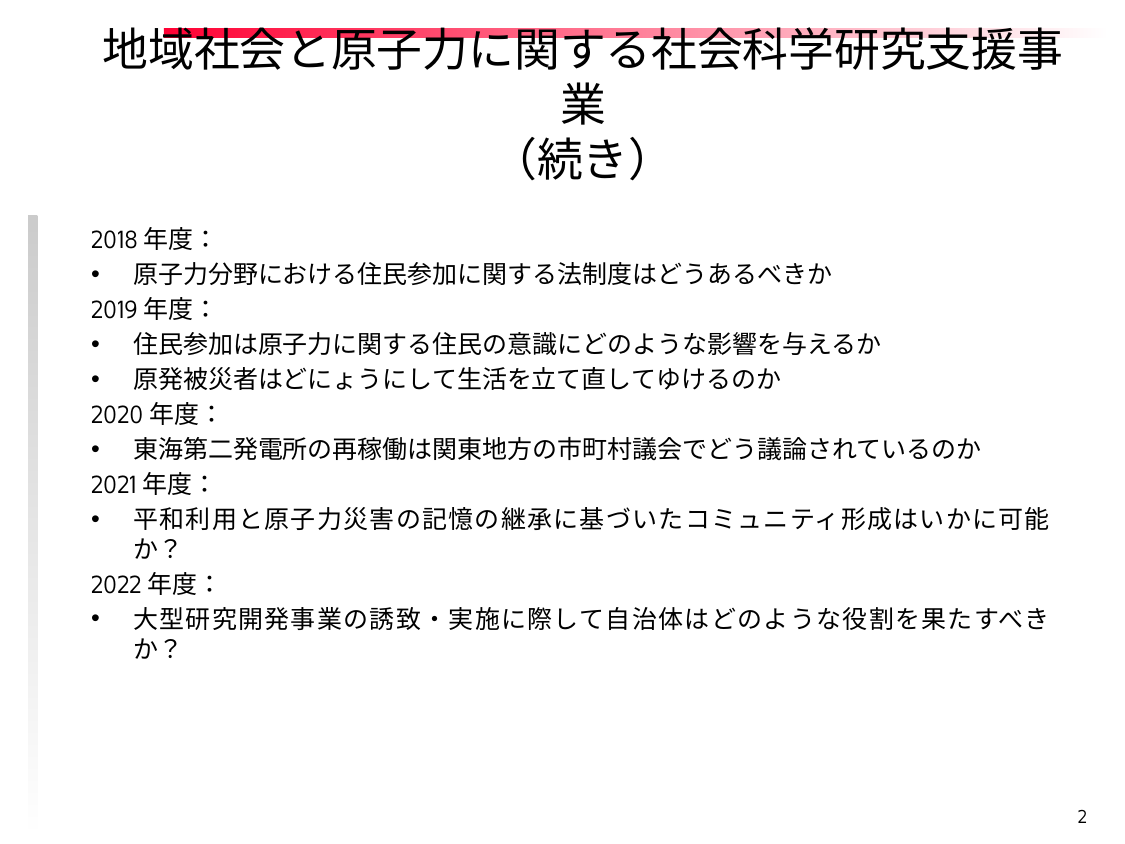

# 地域社会と原子力に関する社会科学研究支援事業 （続き）

2018年度：
原子力分野における住民参加に関する法制度はどうあるべきか
2019年度：
住民参加は原子力に関する住民の意識にどのような影響を与えるか
原発被災者はどにょうにして生活を立て直してゆけるのか
2020年度：
東海第二発電所の再稼働は関東地方の市町村議会でどう議論されているのか
2021年度：
平和利用と原子力災害の記憶の継承に基づいたコミュニティ形成はいかに可能か？
2022年度：
大型研究開発事業の誘致・実施に際して自治体はどのような役割を果たすべきか？
2